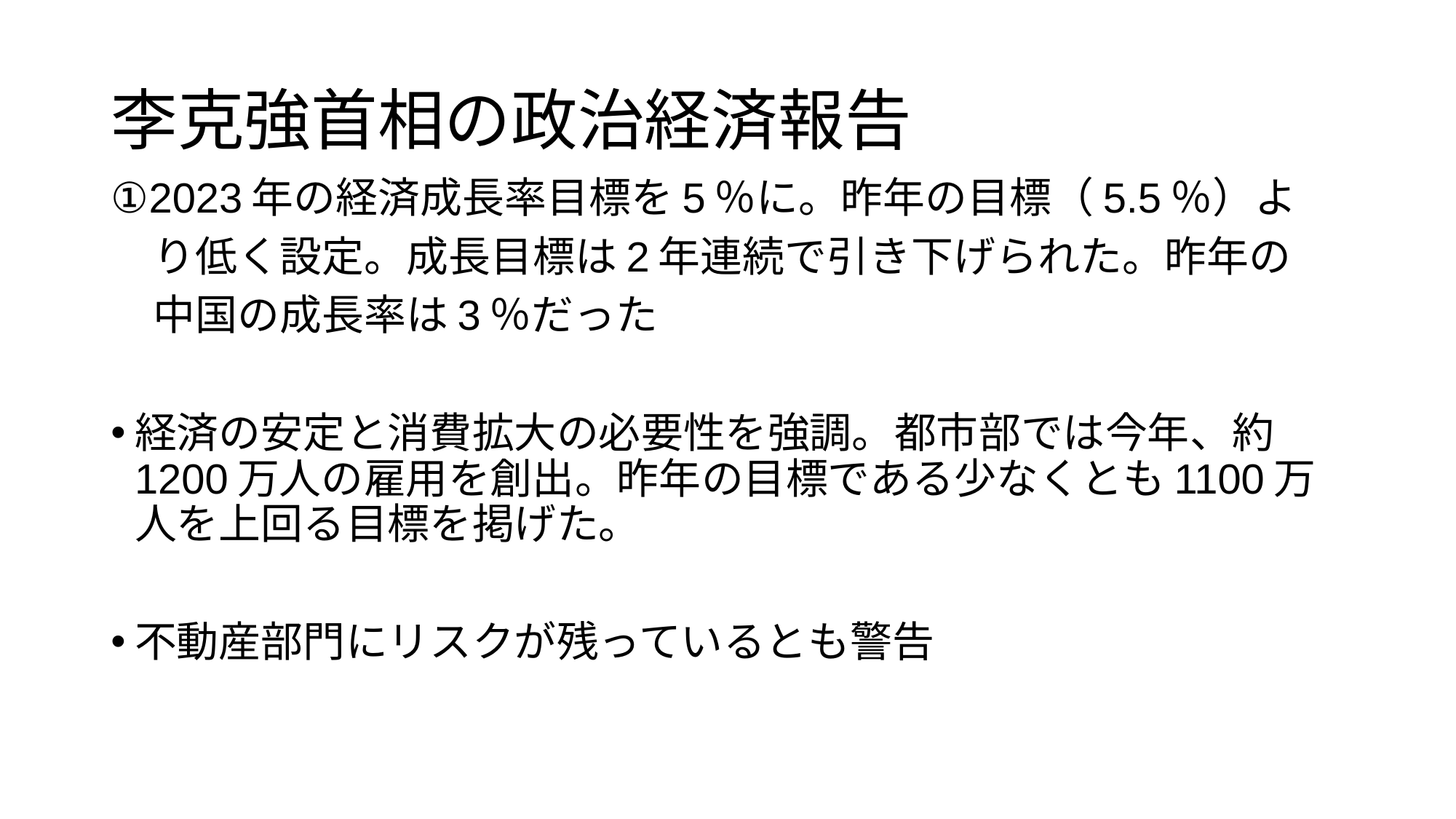

# 李克強首相の政治経済報告
①2023年の経済成長率目標を5％に。昨年の目標（5.5％）よ
　り低く設定。成長目標は2年連続で引き下げられた。昨年の
　中国の成長率は3％だった

経済の安定と消費拡大の必要性を強調。都市部では今年、約1200万人の雇用を創出。昨年の目標である少なくとも1100万人を上回る目標を掲げた。

不動産部門にリスクが残っているとも警告